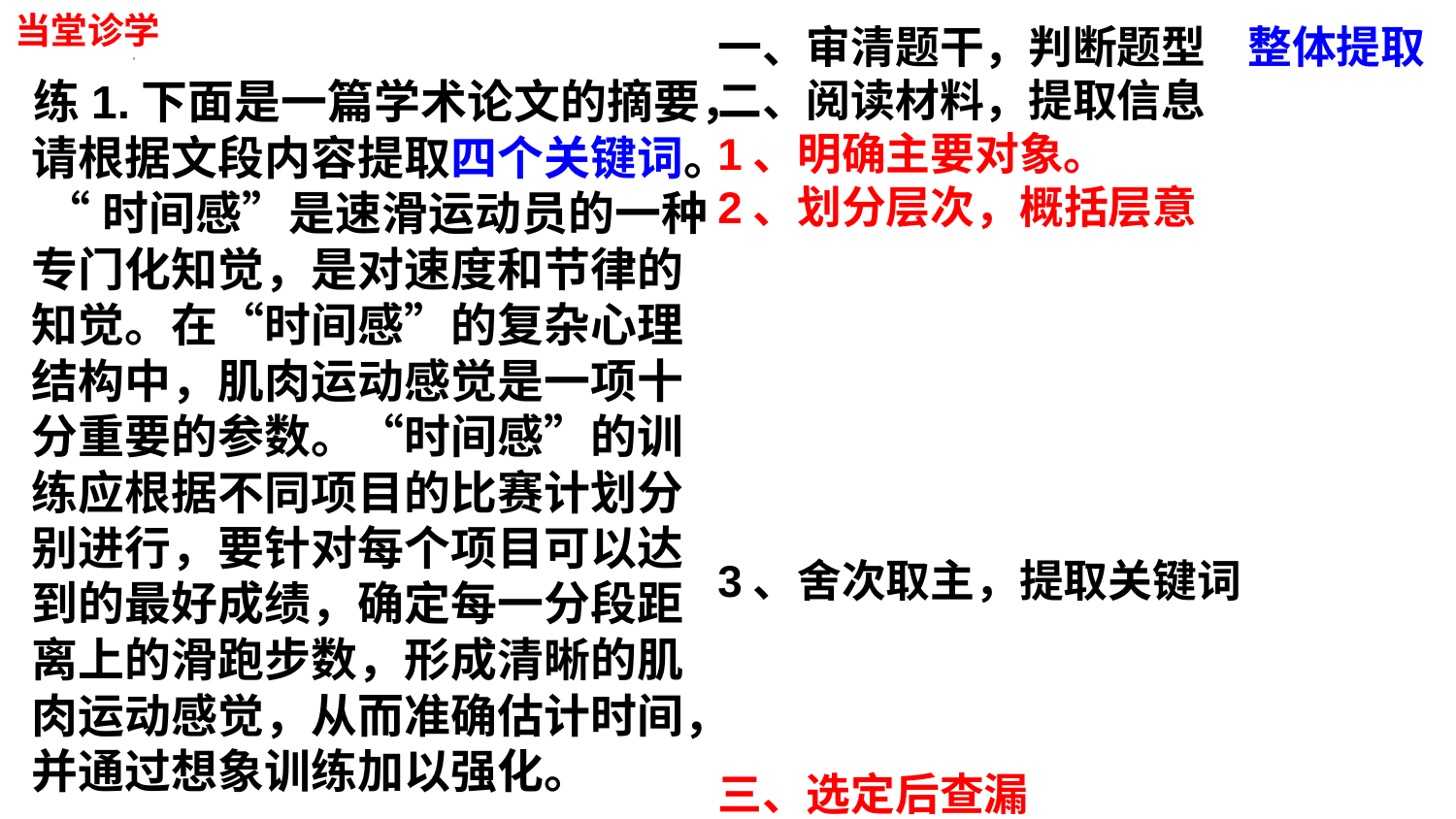

当堂诊学
一、审清题干，判断题型
二、阅读材料，提取信息
1、明确主要对象。
2、划分层次，概括层意

3、舍次取主，提取关键词

三、选定后查漏

整体提取
练1.下面是一篇学术论文的摘要，请根据文段内容提取四个关键词。
 “时间感”是速滑运动员的一种专门化知觉，是对速度和节律的知觉。在“时间感”的复杂心理结构中，肌肉运动感觉是一项十分重要的参数。“时间感”的训练应根据不同项目的比赛计划分别进行，要针对每个项目可以达到的最好成绩，确定每一分段距离上的滑跑步数，形成清晰的肌肉运动感觉，从而准确估计时间，并通过想象训练加以强化。